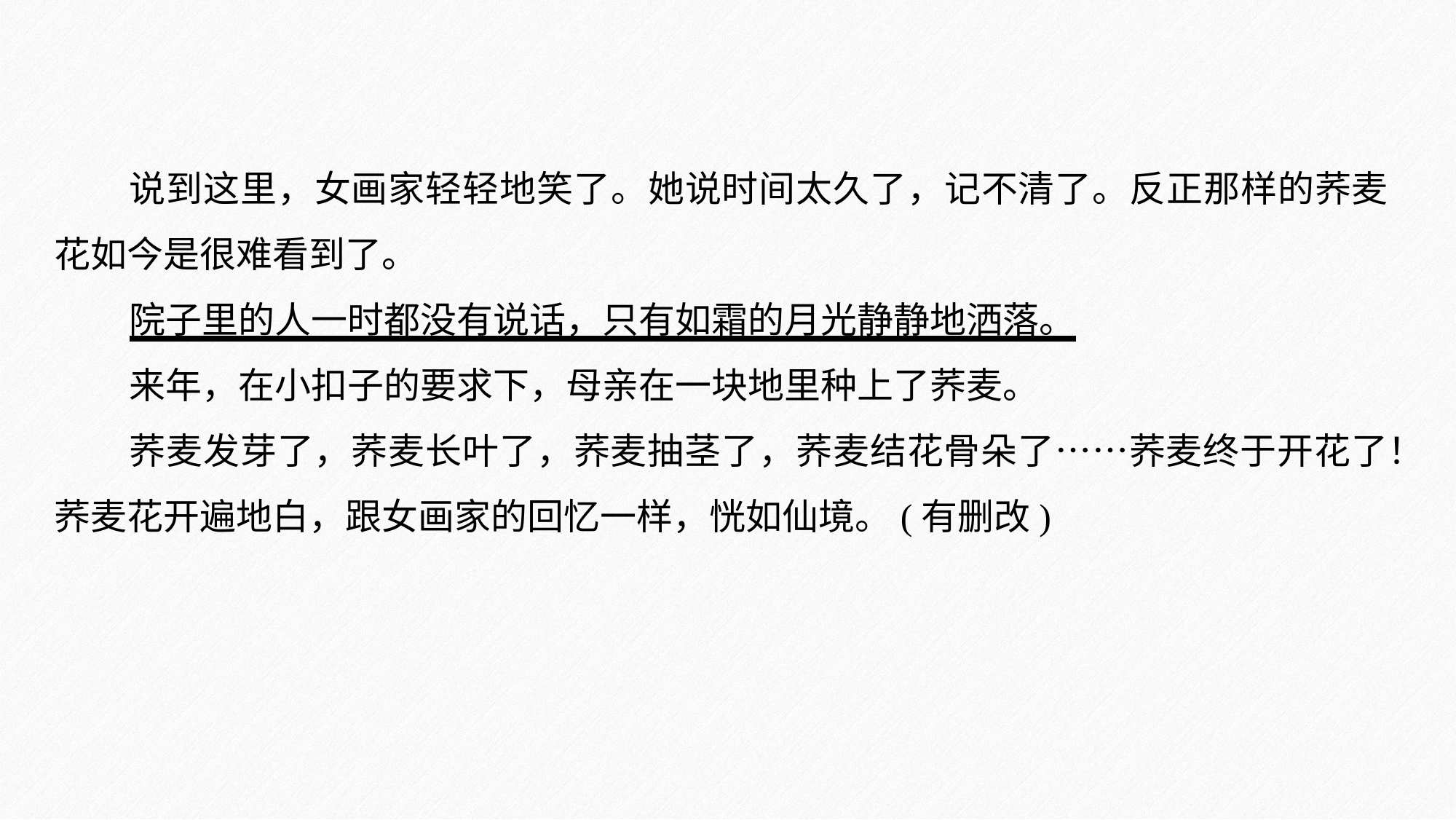

说到这里，女画家轻轻地笑了。她说时间太久了，记不清了。反正那样的荞麦花如今是很难看到了。
院子里的人一时都没有说话，只有如霜的月光静静地洒落。
来年，在小扣子的要求下，母亲在一块地里种上了荞麦。
荞麦发芽了，荞麦长叶了，荞麦抽茎了，荞麦结花骨朵了……荞麦终于开花了！荞麦花开遍地白，跟女画家的回忆一样，恍如仙境。(有删改)